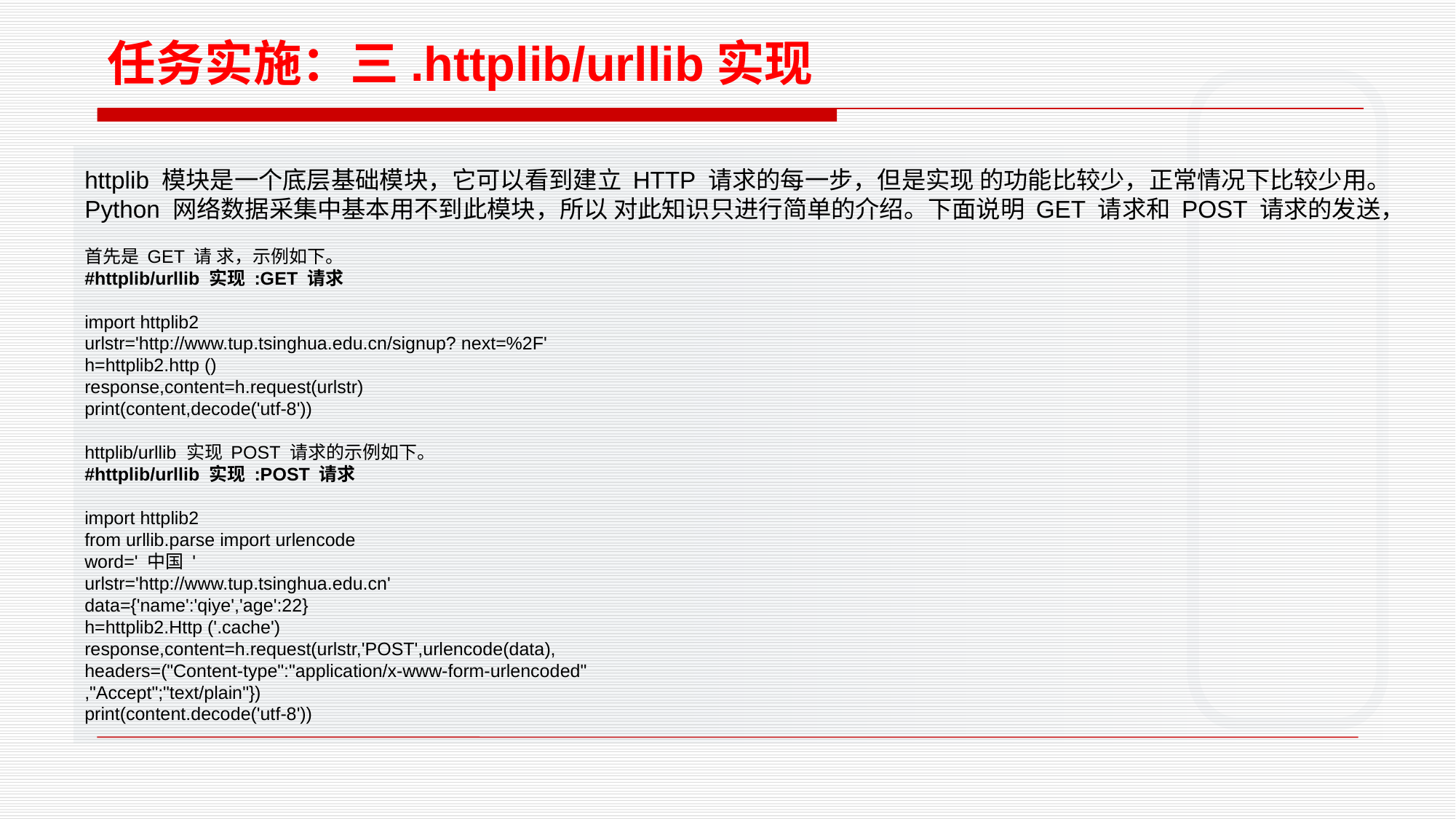

任务实施：三.httplib/urllib实现

httplib 模块是一个底层基础模块，它可以看到建立 HTTP 请求的每一步，但是实现 的功能比较少，正常情况下比较少用。Python 网络数据采集中基本用不到此模块，所以 对此知识只进行简单的介绍。下面说明 GET 请求和 POST 请求的发送，

首先是 GET 请 求，示例如下。
#httplib/urllib 实现 :GET 请求

import httplib2
urlstr='http://www.tup.tsinghua.edu.cn/signup? next=%2F'
h=httplib2.http ()
response,content=h.request(urlstr)
print(content,decode('utf-8'))

httplib/urllib 实现 POST 请求的示例如下。
#httplib/urllib 实现 :POST 请求

import httplib2
from urllib.parse import urlencode
word=' 中国 '
urlstr='http://www.tup.tsinghua.edu.cn'
data={'name':'qiye','age':22}
h=httplib2.Http ('.cache')
response,content=h.request(urlstr,'POST',urlencode(data),
headers=("Content-type":"application/x-www-form-urlencoded"
,"Accept";"text/plain"})
print(content.decode('utf-8'))